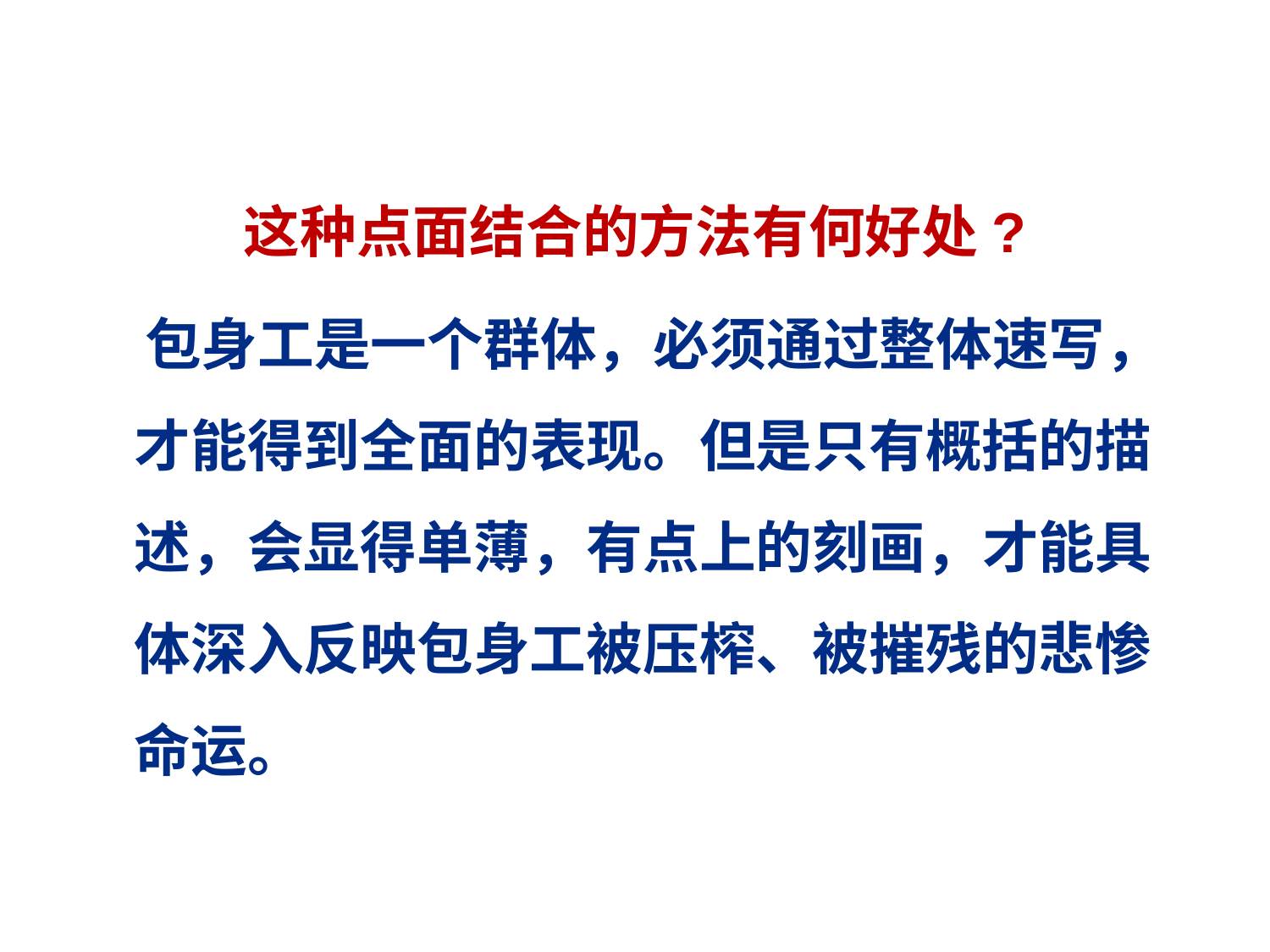

# 这种点面结合的方法有何好处?
       包身工是一个群体，必须通过整体速写，才能得到全面的表现。但是只有概括的描述，会显得单薄，有点上的刻画，才能具体深入反映包身工被压榨、被摧残的悲惨命运。